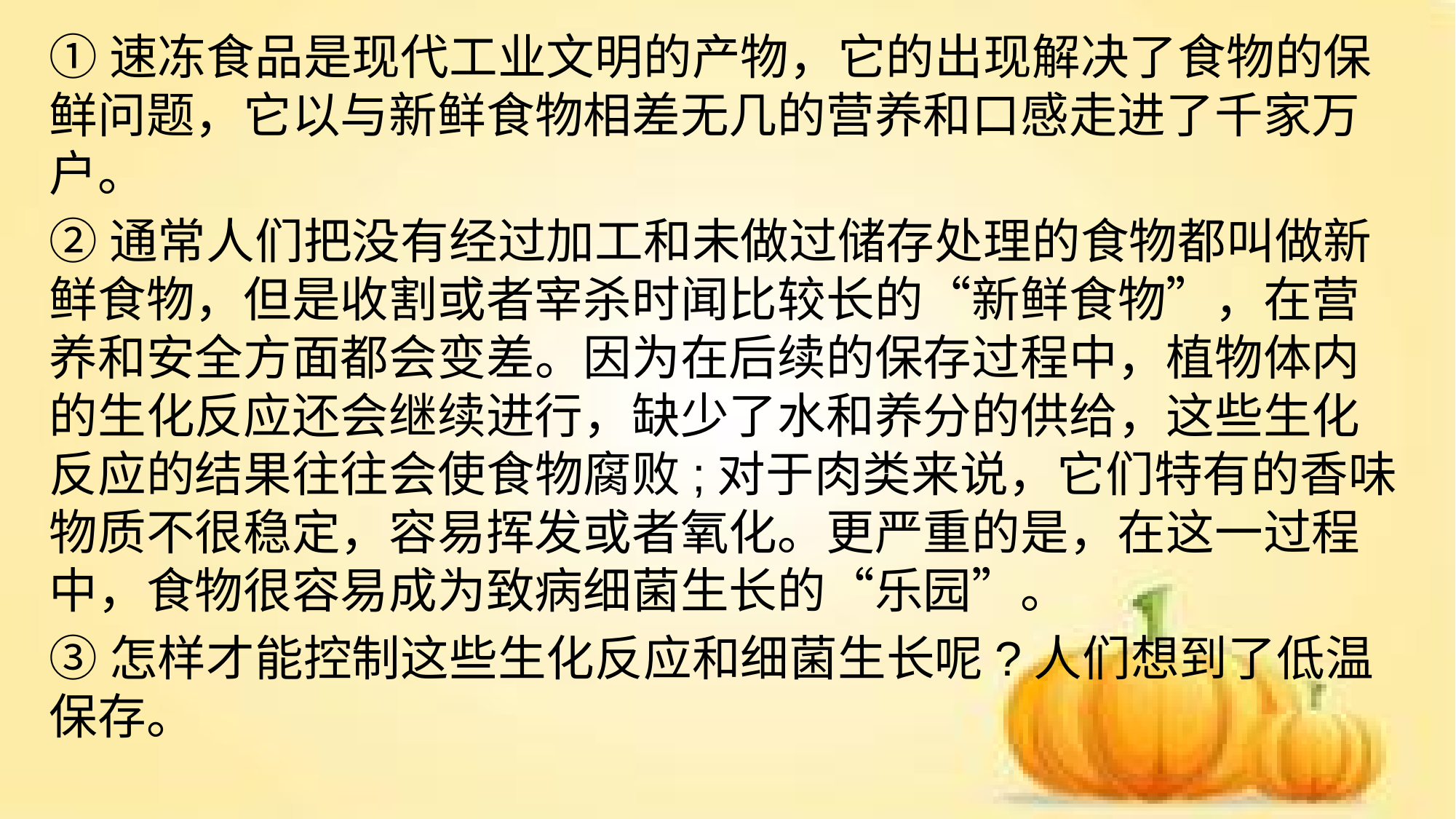

①速冻食品是现代工业文明的产物，它的出现解决了食物的保鲜问题，它以与新鲜食物相差无几的营养和口感走进了千家万户。
②通常人们把没有经过加工和未做过储存处理的食物都叫做新鲜食物，但是收割或者宰杀时闻比较长的“新鲜食物”，在营养和安全方面都会变差。因为在后续的保存过程中，植物体内的生化反应还会继续进行，缺少了水和养分的供给，这些生化反应的结果往往会使食物腐败;对于肉类来说，它们特有的香味物质不很稳定，容易挥发或者氧化。更严重的是，在这一过程中，食物很容易成为致病细菌生长的“乐园”。
③怎样才能控制这些生化反应和细菌生长呢?人们想到了低温保存。